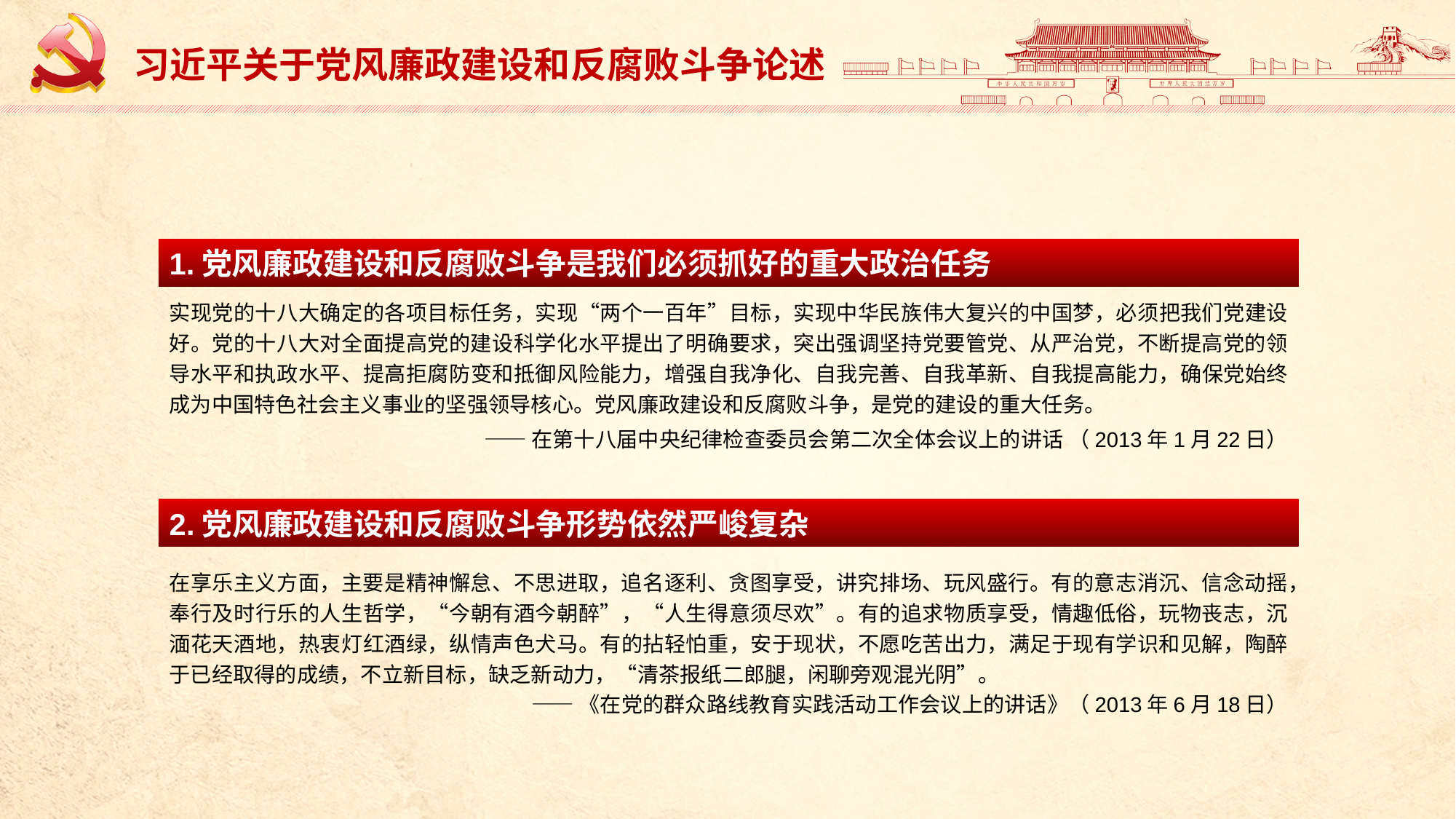

习近平关于党风廉政建设和反腐败斗争论述
1.党风廉政建设和反腐败斗争是我们必须抓好的重大政治任务
实现党的十八大确定的各项目标任务，实现“两个一百年”目标，实现中华民族伟大复兴的中国梦，必须把我们党建设好。党的十八大对全面提高党的建设科学化水平提出了明确要求，突出强调坚持党要管党、从严治党，不断提高党的领导水平和执政水平、提高拒腐防变和抵御风险能力，增强自我净化、自我完善、自我革新、自我提高能力，确保党始终成为中国特色社会主义事业的坚强领导核心。党风廉政建设和反腐败斗争，是党的建设的重大任务。
——在第十八届中央纪律检查委员会第二次全体会议上的讲话 （2013年1月22日）
2.党风廉政建设和反腐败斗争形势依然严峻复杂
在享乐主义方面，主要是精神懈怠、不思进取，追名逐利、贪图享受，讲究排场、玩风盛行。有的意志消沉、信念动摇，奉行及时行乐的人生哲学，“今朝有酒今朝醉”，“人生得意须尽欢”。有的追求物质享受，情趣低俗，玩物丧志，沉湎花天酒地，热衷灯红酒绿，纵情声色犬马。有的拈轻怕重，安于现状，不愿吃苦出力，满足于现有学识和见解，陶醉于已经取得的成绩，不立新目标，缺乏新动力，“清茶报纸二郎腿，闲聊旁观混光阴”。
 ——《在党的群众路线教育实践活动工作会议上的讲话》（2013年6月18日）